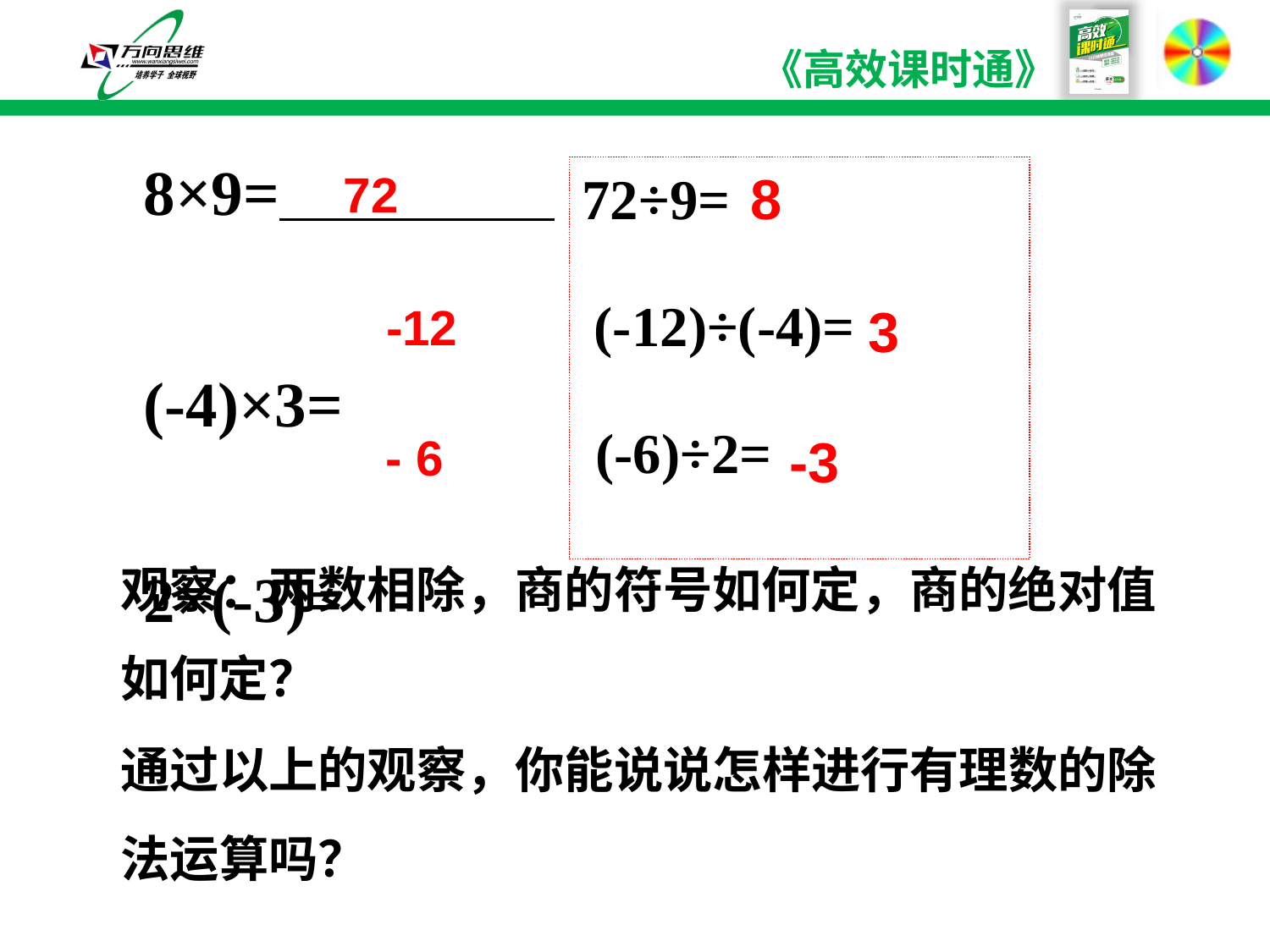

8×9=

(-4)×3=

2×(-3)=
8
72
72÷9=

 (-12)÷(-4)=

 (-6)÷2=
-12
3
-3
- 6
观察：两数相除，商的符号如何定，商的绝对值如何定？
通过以上的观察，你能说说怎样进行有理数的除法运算吗？